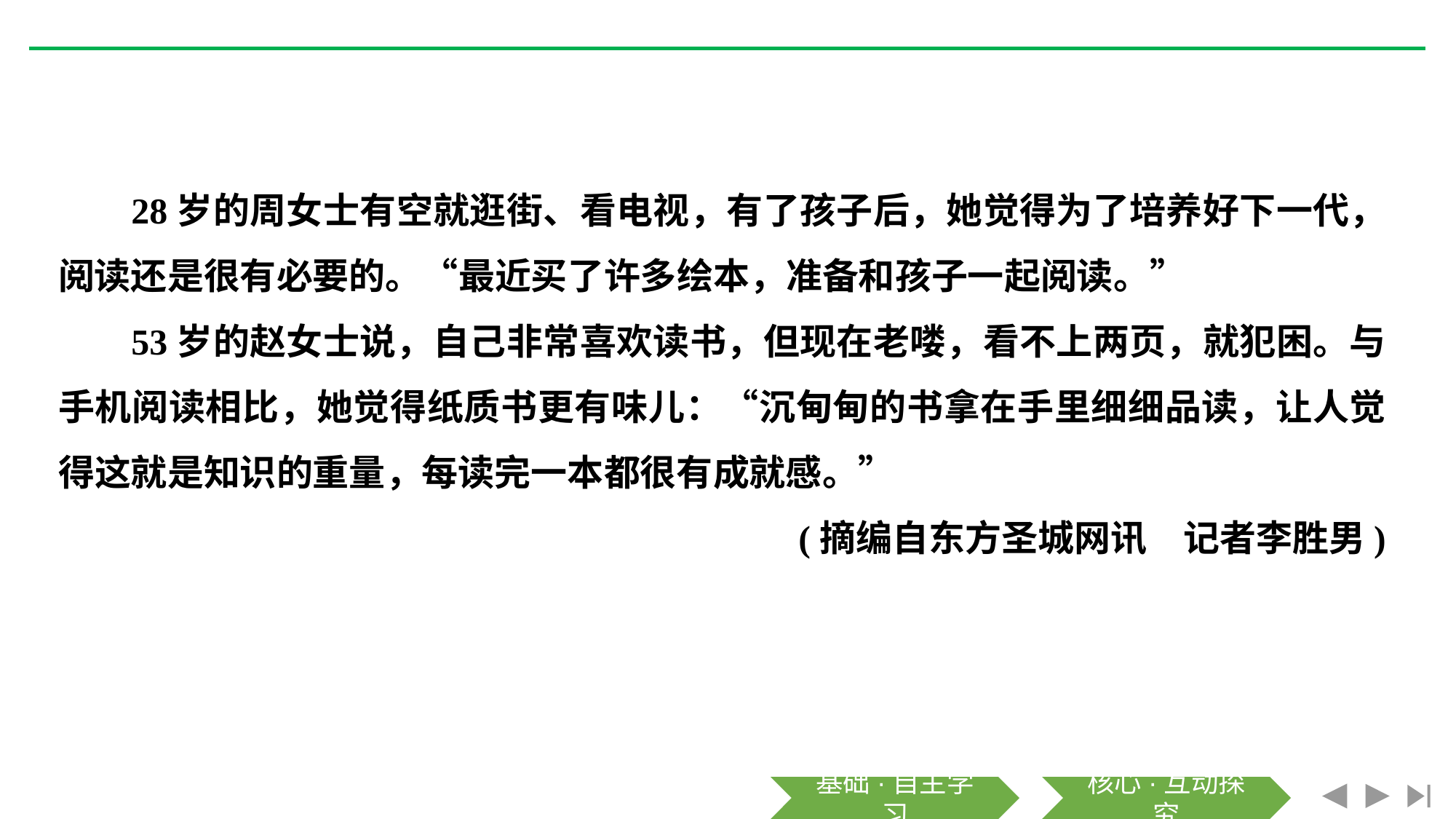

28岁的周女士有空就逛街、看电视，有了孩子后，她觉得为了培养好下一代，阅读还是很有必要的。“最近买了许多绘本，准备和孩子一起阅读。”
53岁的赵女士说，自己非常喜欢读书，但现在老喽，看不上两页，就犯困。与手机阅读相比，她觉得纸质书更有味儿：“沉甸甸的书拿在手里细细品读，让人觉得这就是知识的重量，每读完一本都很有成就感。”
(摘编自东方圣城网讯　记者李胜男)